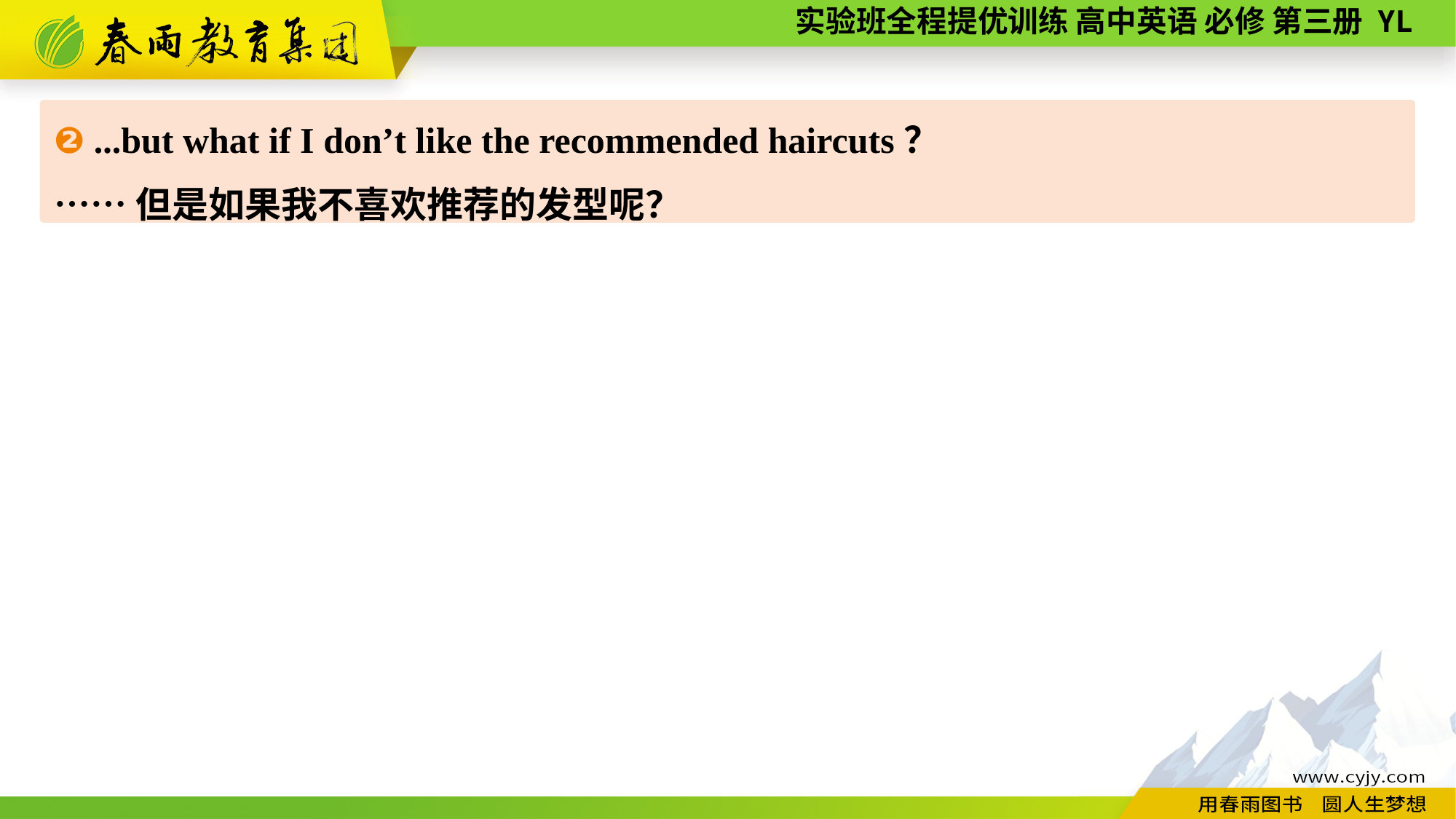

❷ ...but what if I don’t like the recommended haircuts？
……但是如果我不喜欢推荐的发型呢？